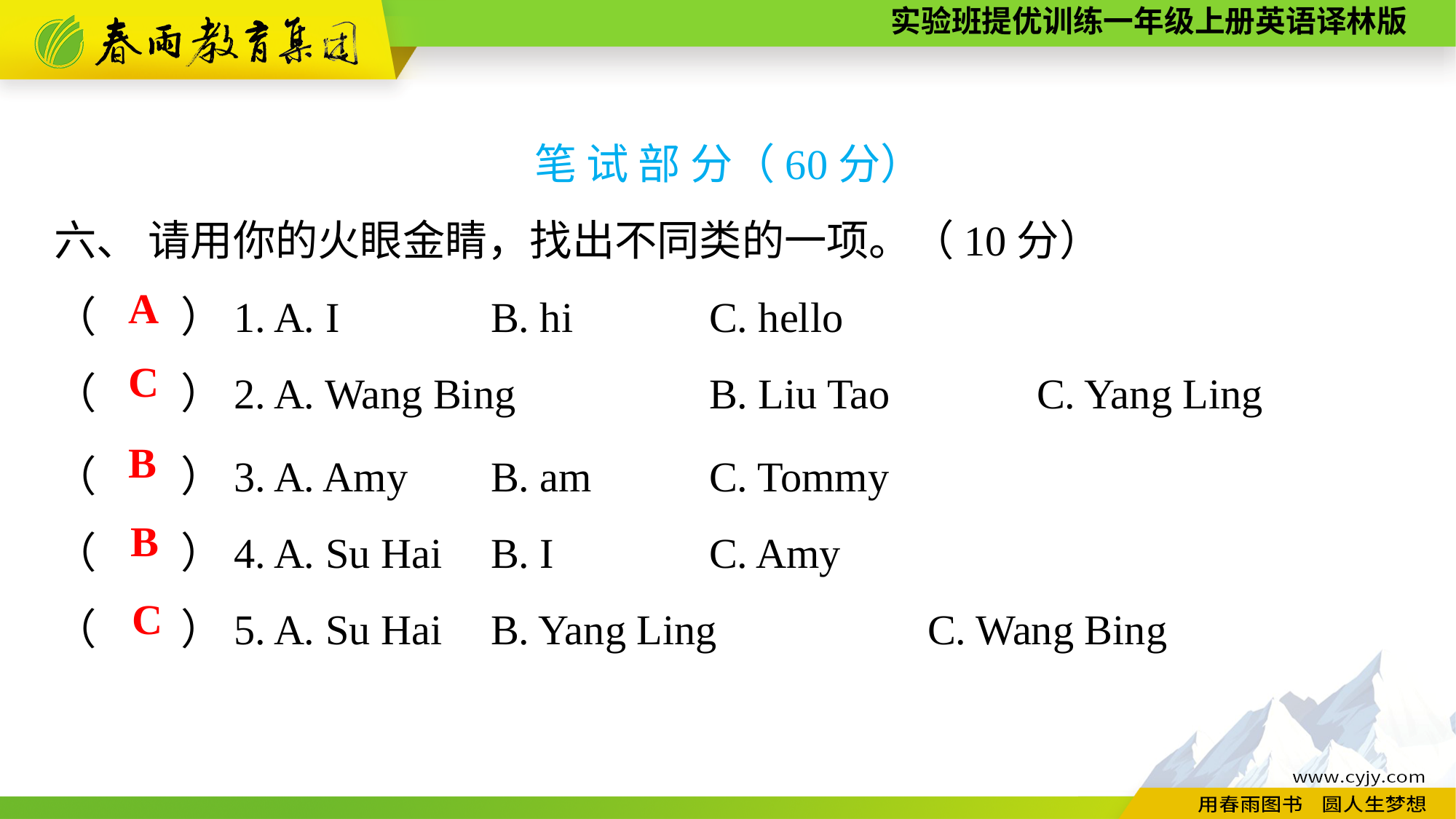

笔 试 部 分（60分）
六、 请用你的火眼金睛，找出不同类的一项。（10分）
（　　）1. A. I		B. hi		C. hello
（　　）2. A. Wang Bing		B. Liu Tao		C. Yang Ling
A
C
（　　）3. A. Amy	B. am		C. Tommy
（　　）4. A. Su Hai	B. I		C. Amy
（　　）5. A. Su Hai	B. Yang Ling		C. Wang Bing
B
B
C